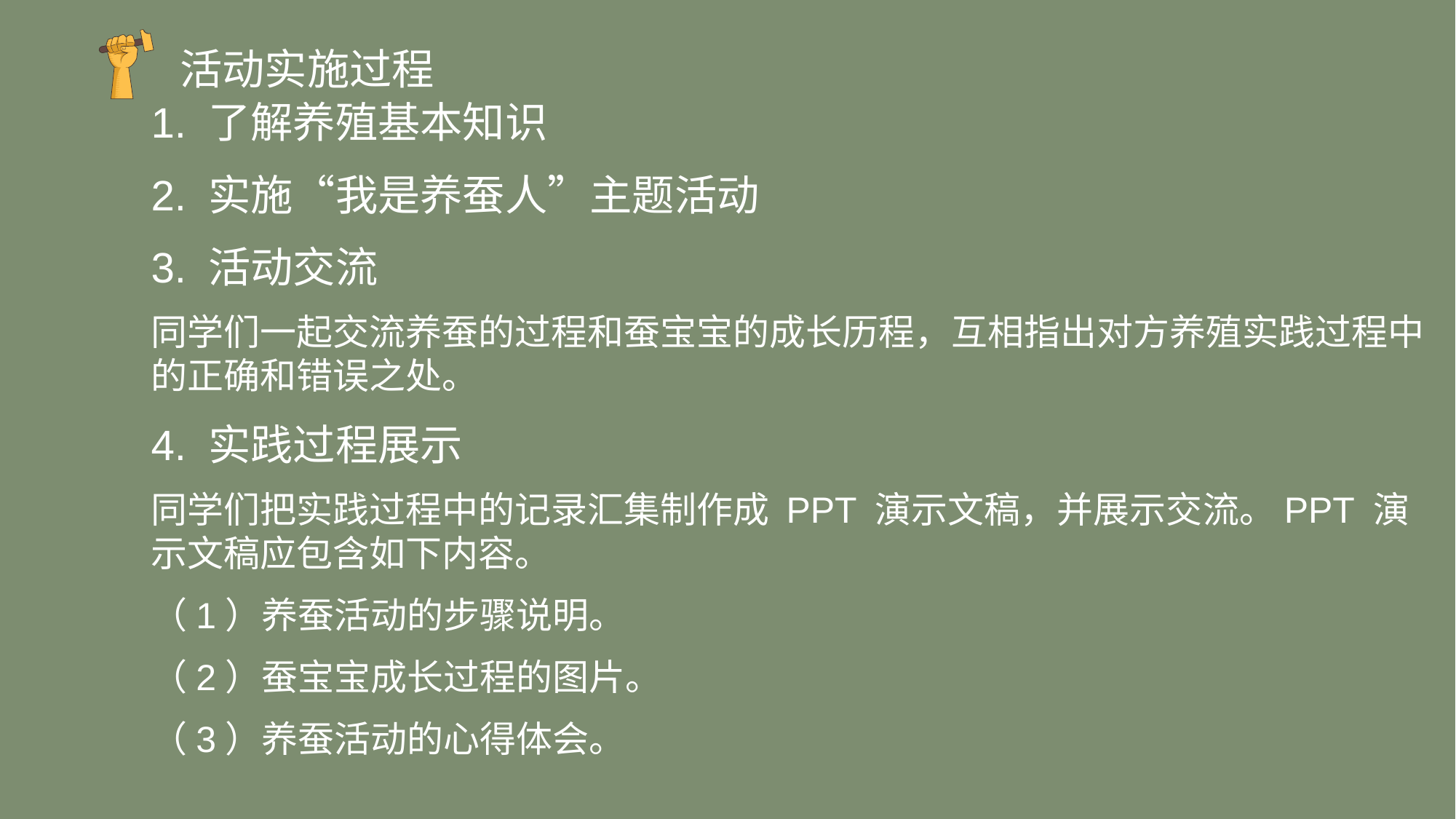

活动实施过程
1. 了解养殖基本知识
2. 实施“我是养蚕人”主题活动
3. 活动交流
同学们一起交流养蚕的过程和蚕宝宝的成长历程，互相指出对方养殖实践过程中的正确和错误之处。
4. 实践过程展示
同学们把实践过程中的记录汇集制作成 PPT 演示文稿，并展示交流。PPT 演示文稿应包含如下内容。
（1）养蚕活动的步骤说明。
（2）蚕宝宝成长过程的图片。
（3）养蚕活动的心得体会。